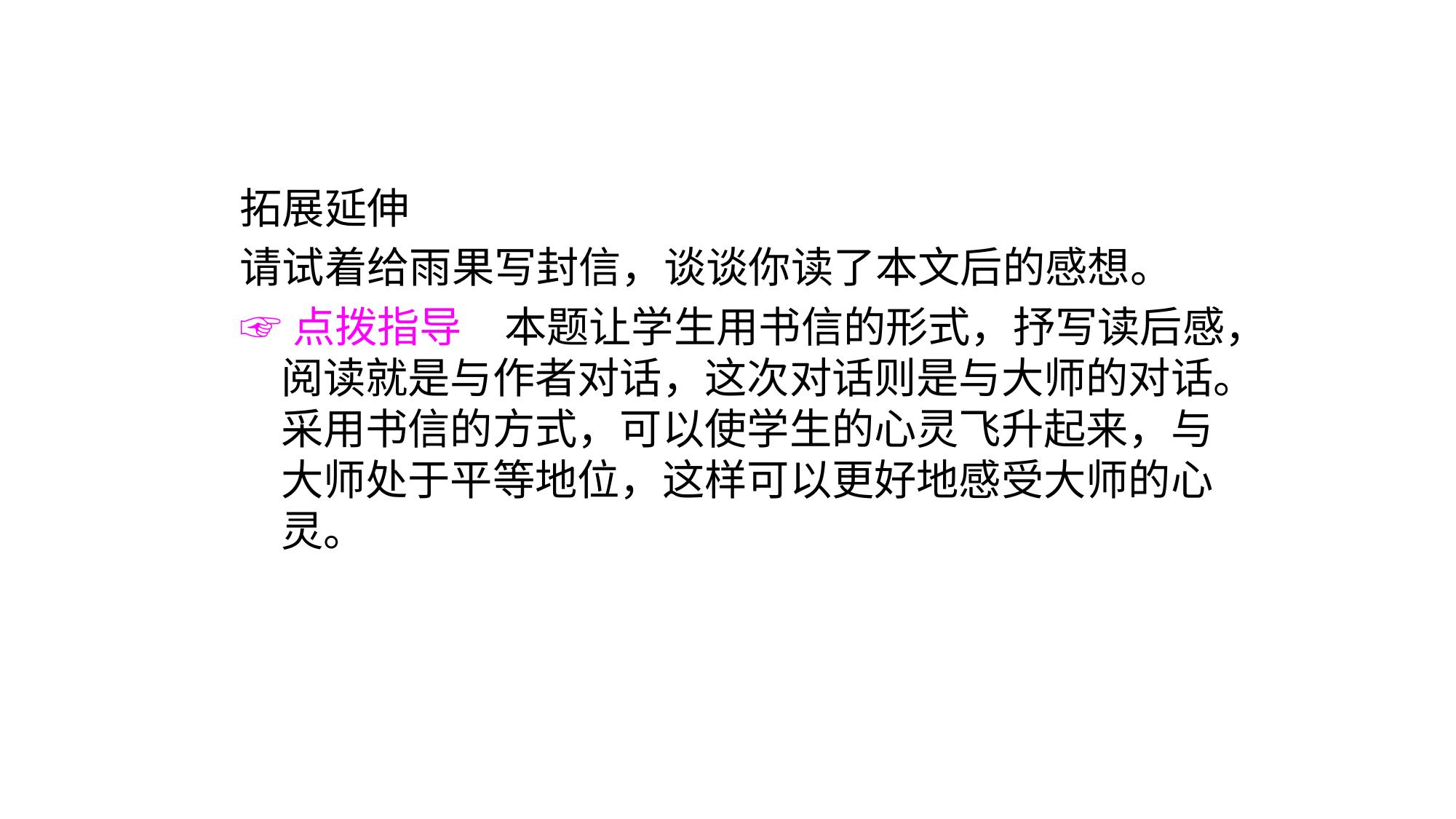

拓展延伸
请试着给雨果写封信，谈谈你读了本文后的感想。
☞点拨指导　本题让学生用书信的形式，抒写读后感，阅读就是与作者对话，这次对话则是与大师的对话。采用书信的方式，可以使学生的心灵飞升起来，与大师处于平等地位，这样可以更好地感受大师的心灵。